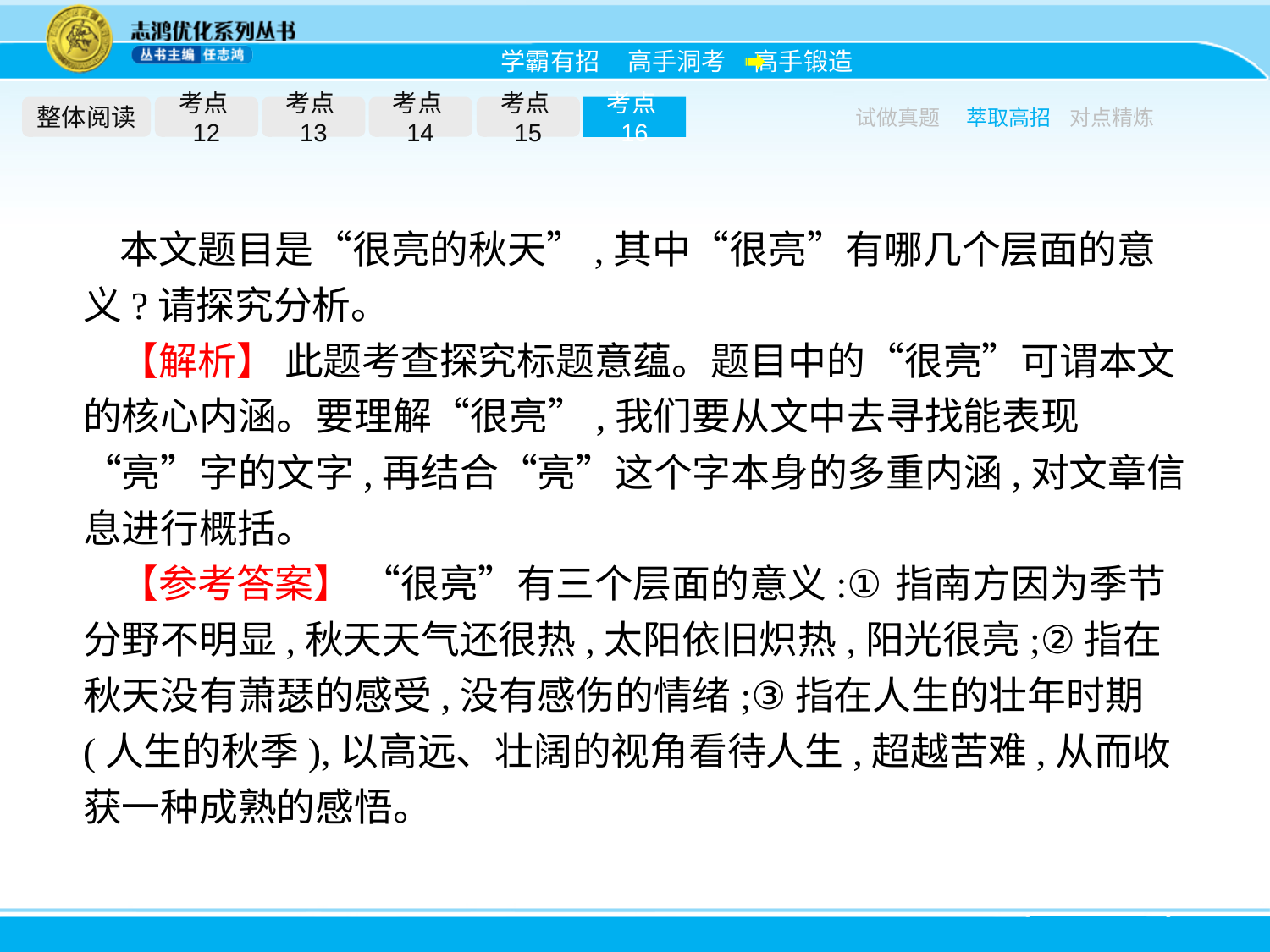

整体阅读
考点12
考点13
考点14
考点15
考点16
试做真题
萃取高招
对点精炼
本文题目是“很亮的秋天”,其中“很亮”有哪几个层面的意义?请探究分析。
【解析】 此题考查探究标题意蕴。题目中的“很亮”可谓本文的核心内涵。要理解“很亮”,我们要从文中去寻找能表现“亮”字的文字,再结合“亮”这个字本身的多重内涵,对文章信息进行概括。
【参考答案】 “很亮”有三个层面的意义:①指南方因为季节分野不明显,秋天天气还很热,太阳依旧炽热,阳光很亮;②指在秋天没有萧瑟的感受,没有感伤的情绪;③指在人生的壮年时期(人生的秋季),以高远、壮阔的视角看待人生,超越苦难,从而收获一种成熟的感悟。